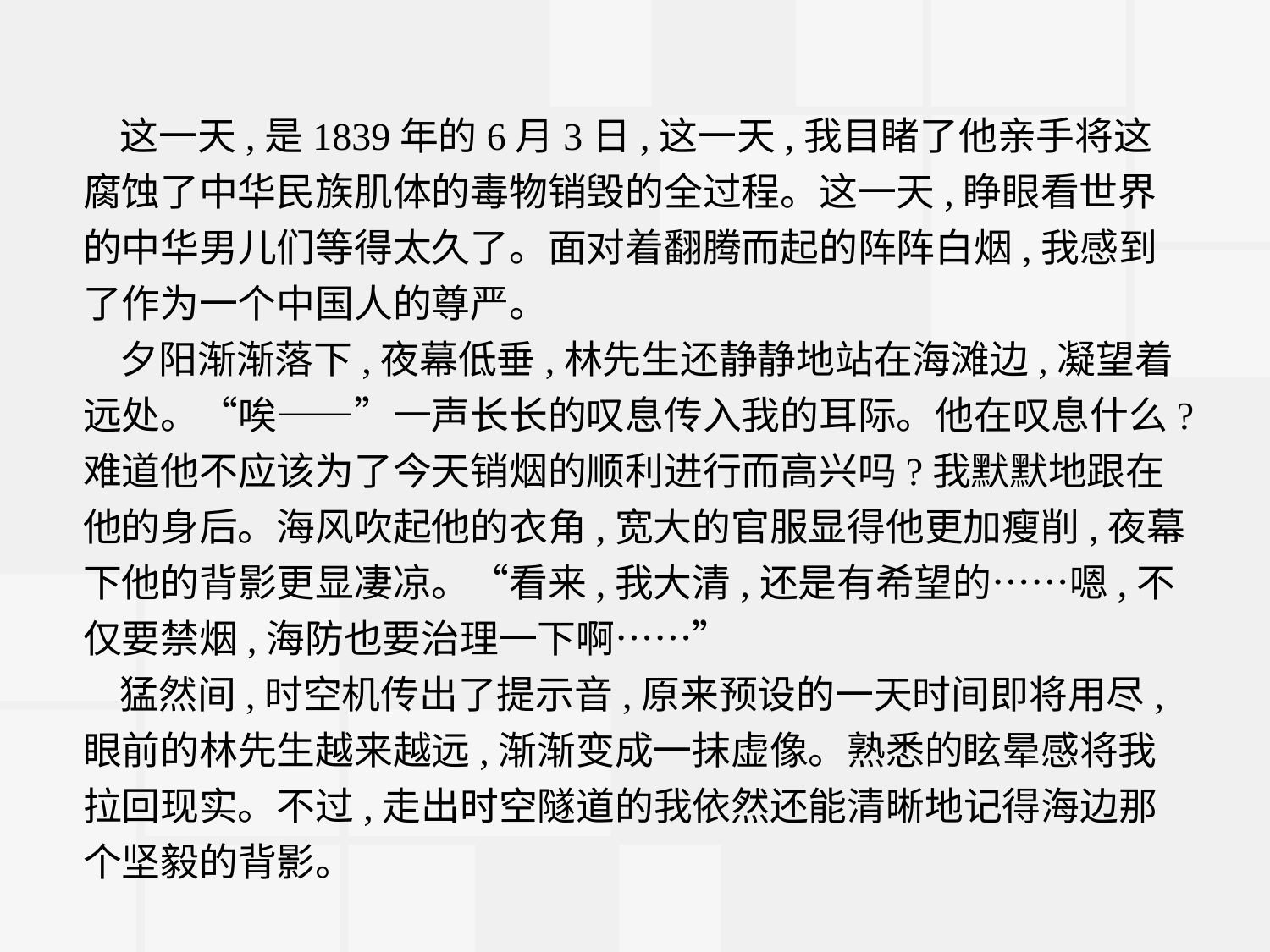

这一天,是1839年的6月3日,这一天,我目睹了他亲手将这腐蚀了中华民族肌体的毒物销毁的全过程。这一天,睁眼看世界的中华男儿们等得太久了。面对着翻腾而起的阵阵白烟,我感到了作为一个中国人的尊严。
夕阳渐渐落下,夜幕低垂,林先生还静静地站在海滩边,凝望着远处。“唉——”一声长长的叹息传入我的耳际。他在叹息什么?难道他不应该为了今天销烟的顺利进行而高兴吗?我默默地跟在他的身后。海风吹起他的衣角,宽大的官服显得他更加瘦削,夜幕下他的背影更显凄凉。“看来,我大清,还是有希望的……嗯,不仅要禁烟,海防也要治理一下啊……”
猛然间,时空机传出了提示音,原来预设的一天时间即将用尽,眼前的林先生越来越远,渐渐变成一抹虚像。熟悉的眩晕感将我拉回现实。不过,走出时空隧道的我依然还能清晰地记得海边那个坚毅的背影。